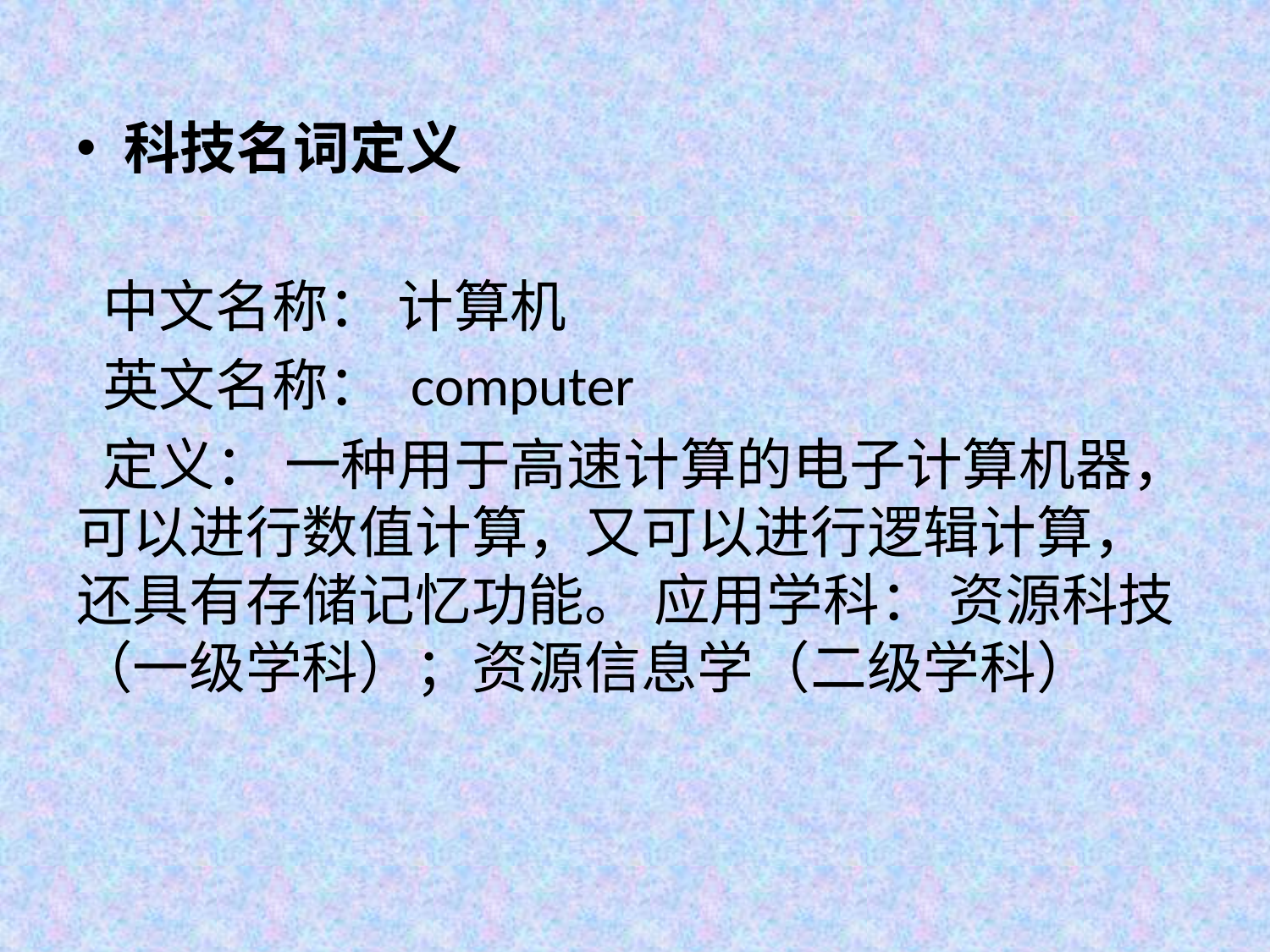

科技名词定义

 中文名称： 计算机
 英文名称： computer
 定义： 一种用于高速计算的电子计算机器，可以进行数值计算，又可以进行逻辑计算，还具有存储记忆功能。 应用学科： 资源科技（一级学科）；资源信息学（二级学科）